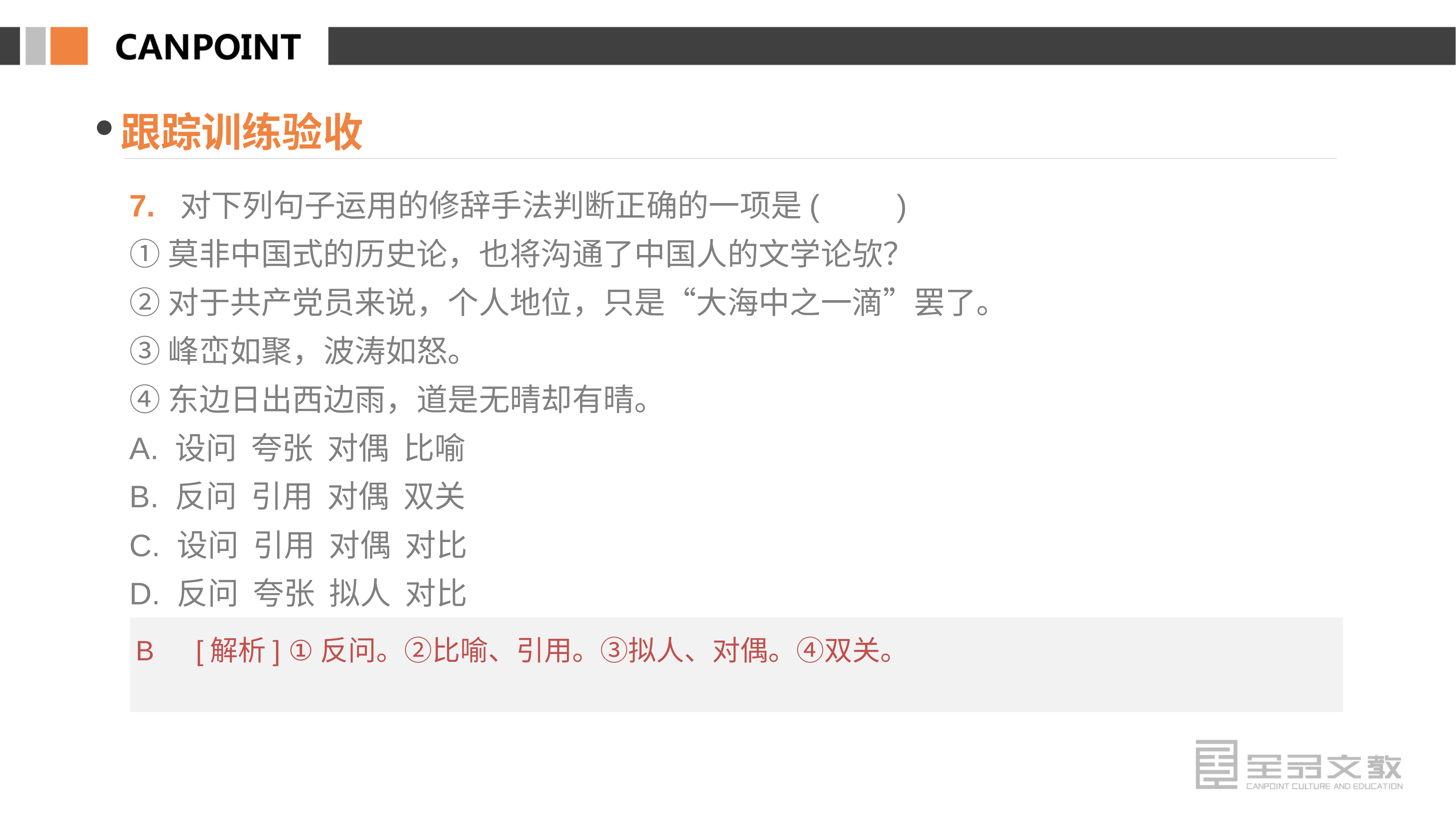

跟踪训练验收

7.  对下列句子运用的修辞手法判断正确的一项是(　　)
①莫非中国式的历史论，也将沟通了中国人的文学论欤？
②对于共产党员来说，个人地位，只是“大海中之一滴”罢了。
③峰峦如聚，波涛如怒。
④东边日出西边雨，道是无晴却有晴。
A. 设问  夸张  对偶  比喻
B. 反问  引用  对偶  双关
C. 设问  引用  对偶  对比
D. 反问  夸张  拟人  对比

B　[解析] ①反问。②比喻、引用。③拟人、对偶。④双关。